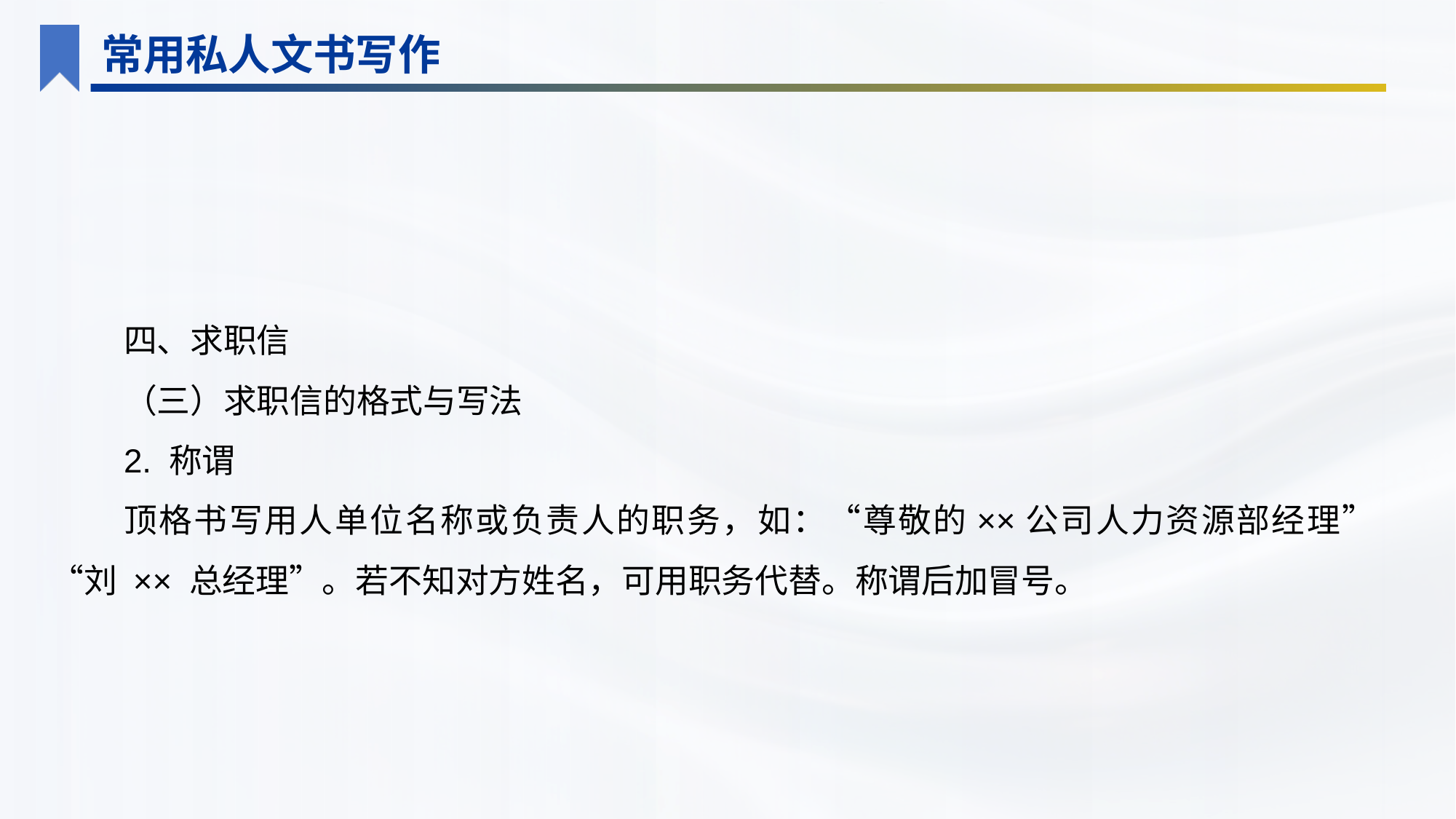

常用私人文书写作
四、求职信
（三）求职信的格式与写法
2. 称谓
顶格书写用人单位名称或负责人的职务，如：“尊敬的××公司人力资源部经理”“刘 ×× 总经理”。若不知对方姓名，可用职务代替。称谓后加冒号。